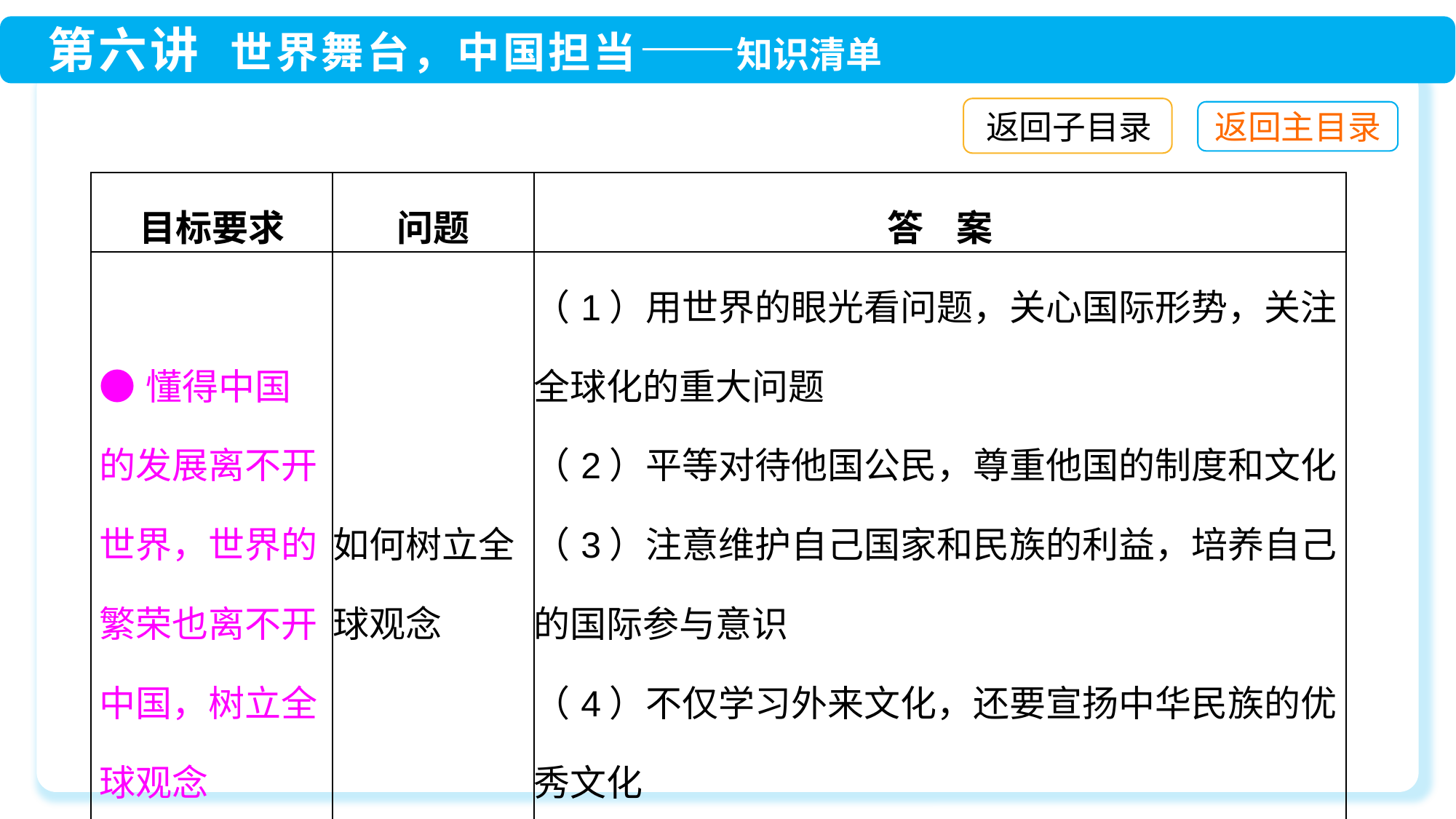

返回子目录
| 目标要求 | 问题 | 答 案 |
| --- | --- | --- |
| ●懂得中国的发展离不开世界，世界的繁荣也离不开中国，树立全球观念 | 如何树立全球观念 | （1）用世界的眼光看问题，关心国际形势，关注全球化的重大问题 （2）平等对待他国公民，尊重他国的制度和文化 （3）注意维护自己国家和民族的利益，培养自己的国际参与意识 （4）不仅学习外来文化，还要宣扬中华民族的优秀文化 （5）让世界了解中国，让世界走向中国 |